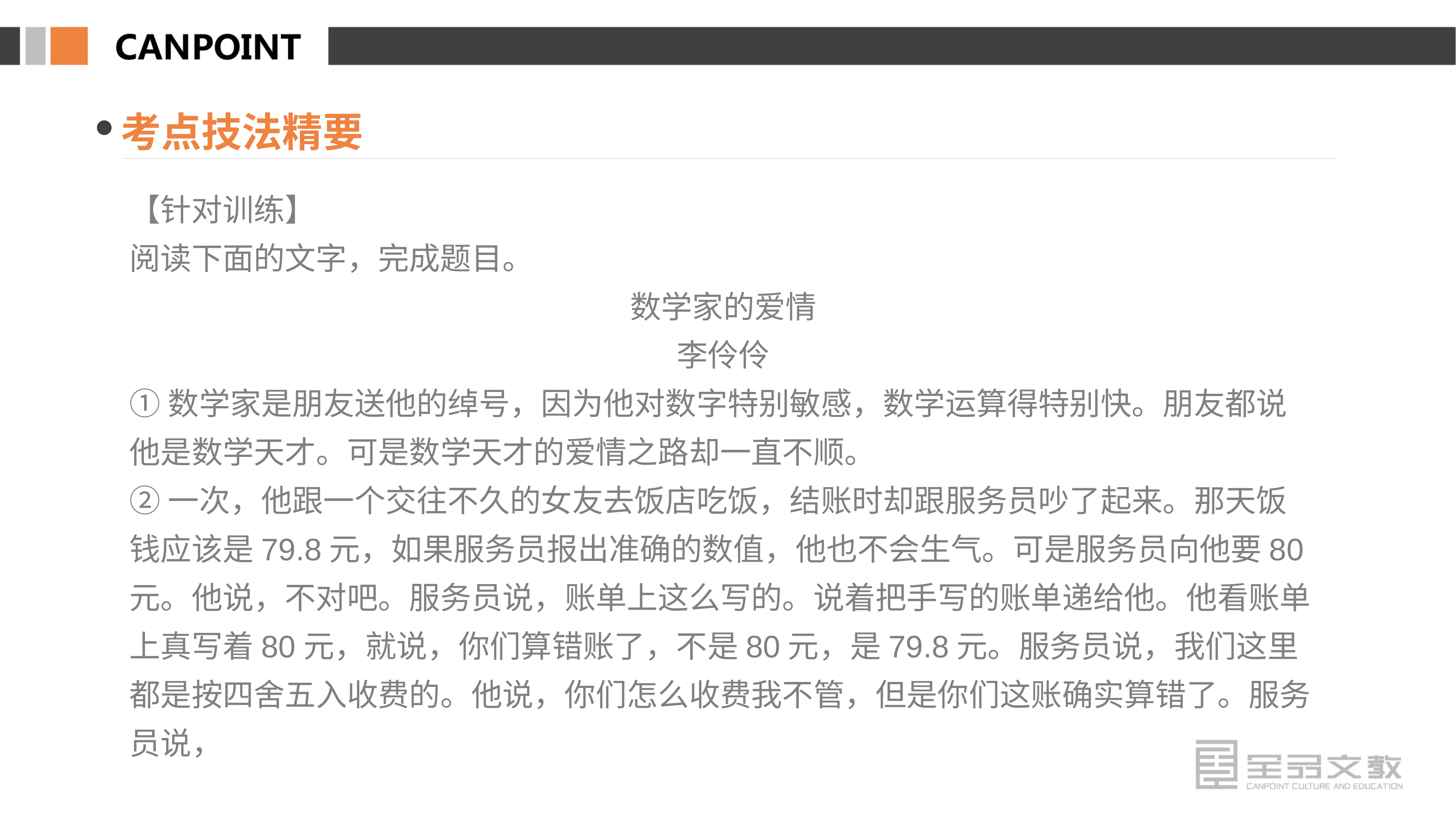

考点技法精要

【针对训练】
阅读下面的文字，完成题目。
数学家的爱情
李伶伶
①数学家是朋友送他的绰号，因为他对数字特别敏感，数学运算得特别快。朋友都说他是数学天才。可是数学天才的爱情之路却一直不顺。
②一次，他跟一个交往不久的女友去饭店吃饭，结账时却跟服务员吵了起来。那天饭钱应该是79.8元，如果服务员报出准确的数值，他也不会生气。可是服务员向他要80元。他说，不对吧。服务员说，账单上这么写的。说着把手写的账单递给他。他看账单上真写着80元，就说，你们算错账了，不是80元，是79.8元。服务员说，我们这里都是按四舍五入收费的。他说，你们怎么收费我不管，但是你们这账确实算错了。服务员说，